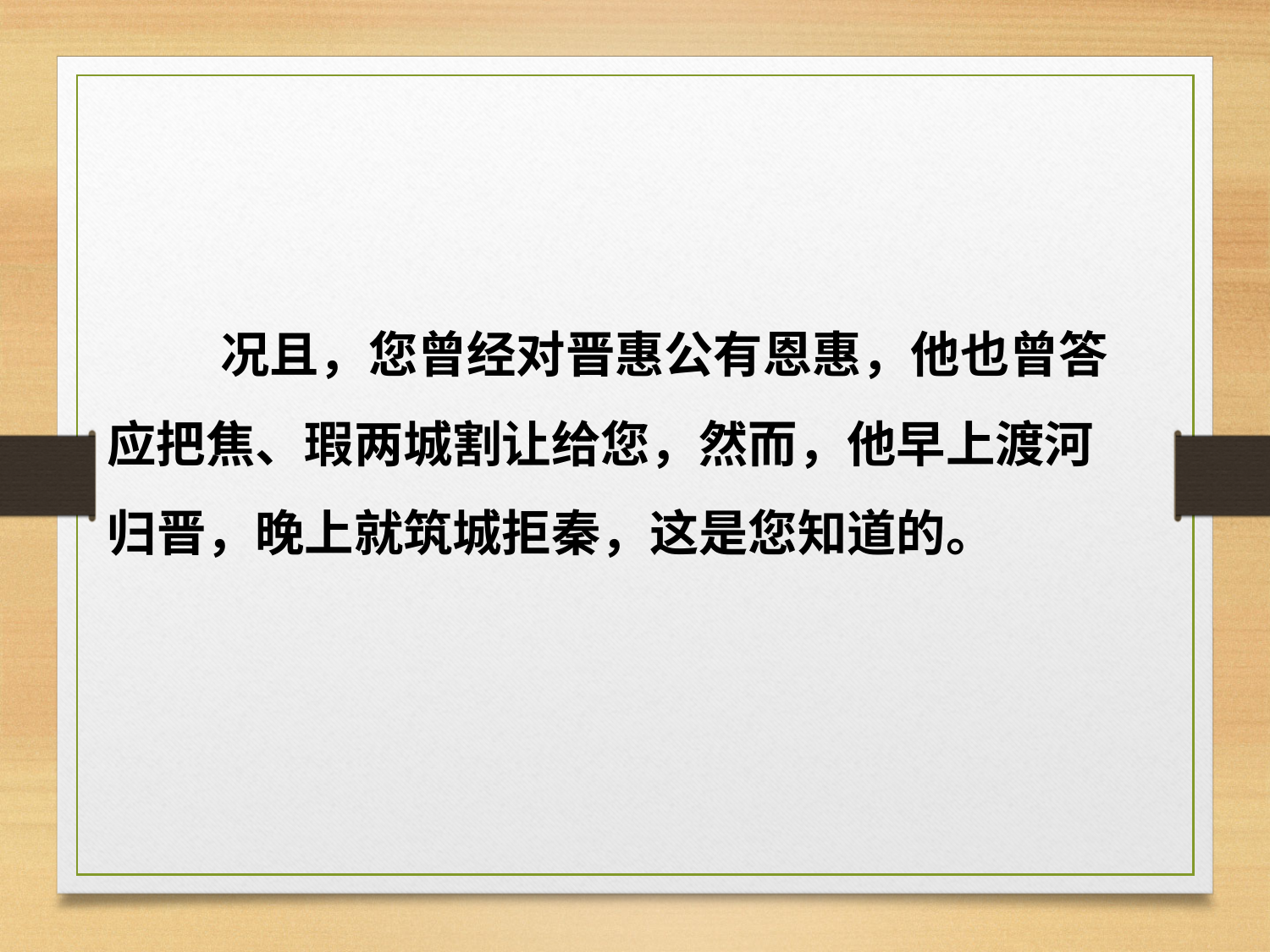

况且，您曾经对晋惠公有恩惠，他也曾答应把焦、瑕两城割让给您，然而，他早上渡河归晋，晚上就筑城拒秦，这是您知道的。